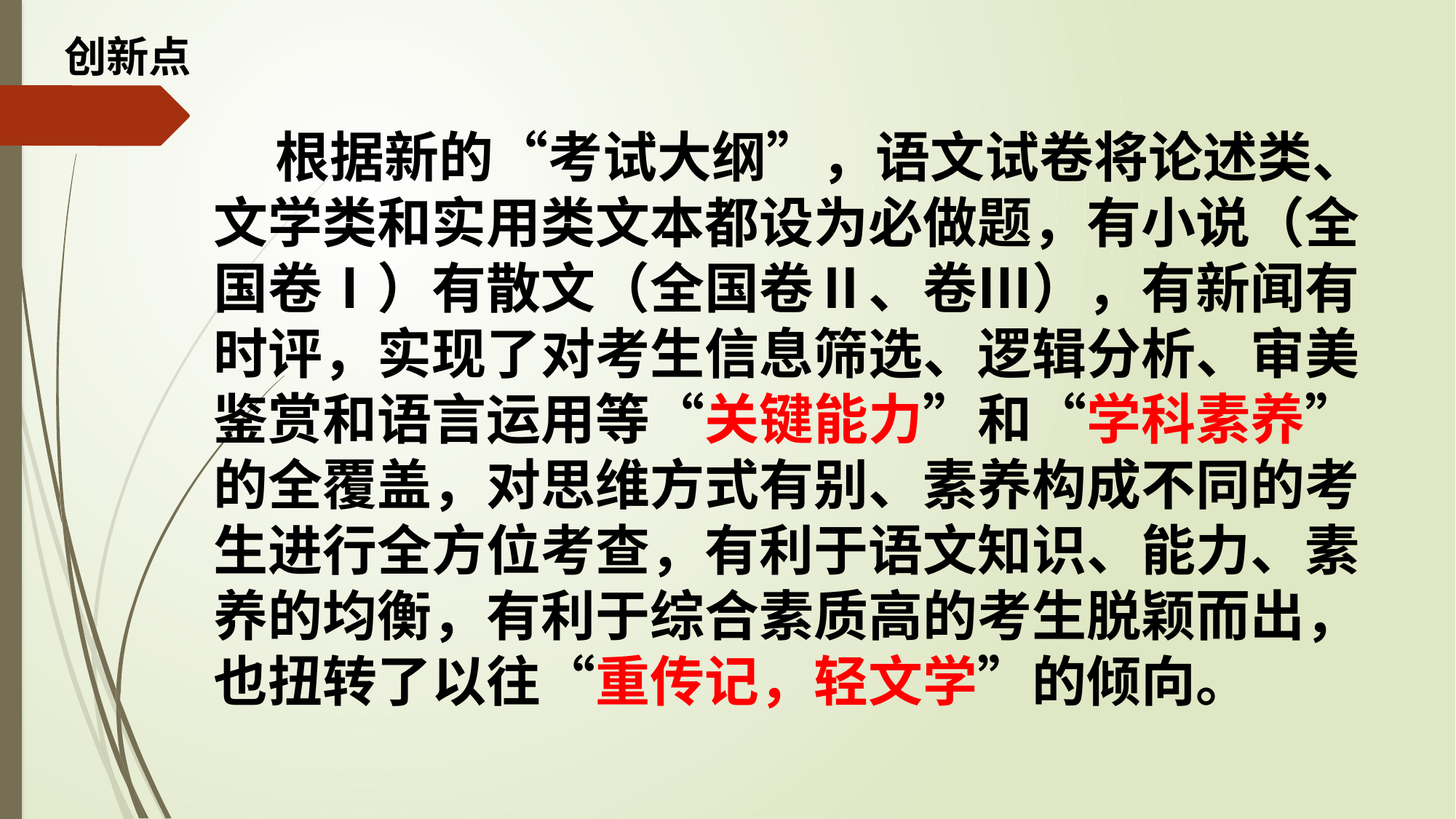

创新点
    根据新的“考试大纲”，语文试卷将论述类、文学类和实用类文本都设为必做题，有小说（全国卷Ⅰ）有散文（全国卷Ⅱ、卷Ⅲ），有新闻有时评，实现了对考生信息筛选、逻辑分析、审美鉴赏和语言运用等“关键能力”和“学科素养”的全覆盖，对思维方式有别、素养构成不同的考生进行全方位考查，有利于语文知识、能力、素养的均衡，有利于综合素质高的考生脱颖而出，也扭转了以往“重传记，轻文学”的倾向。